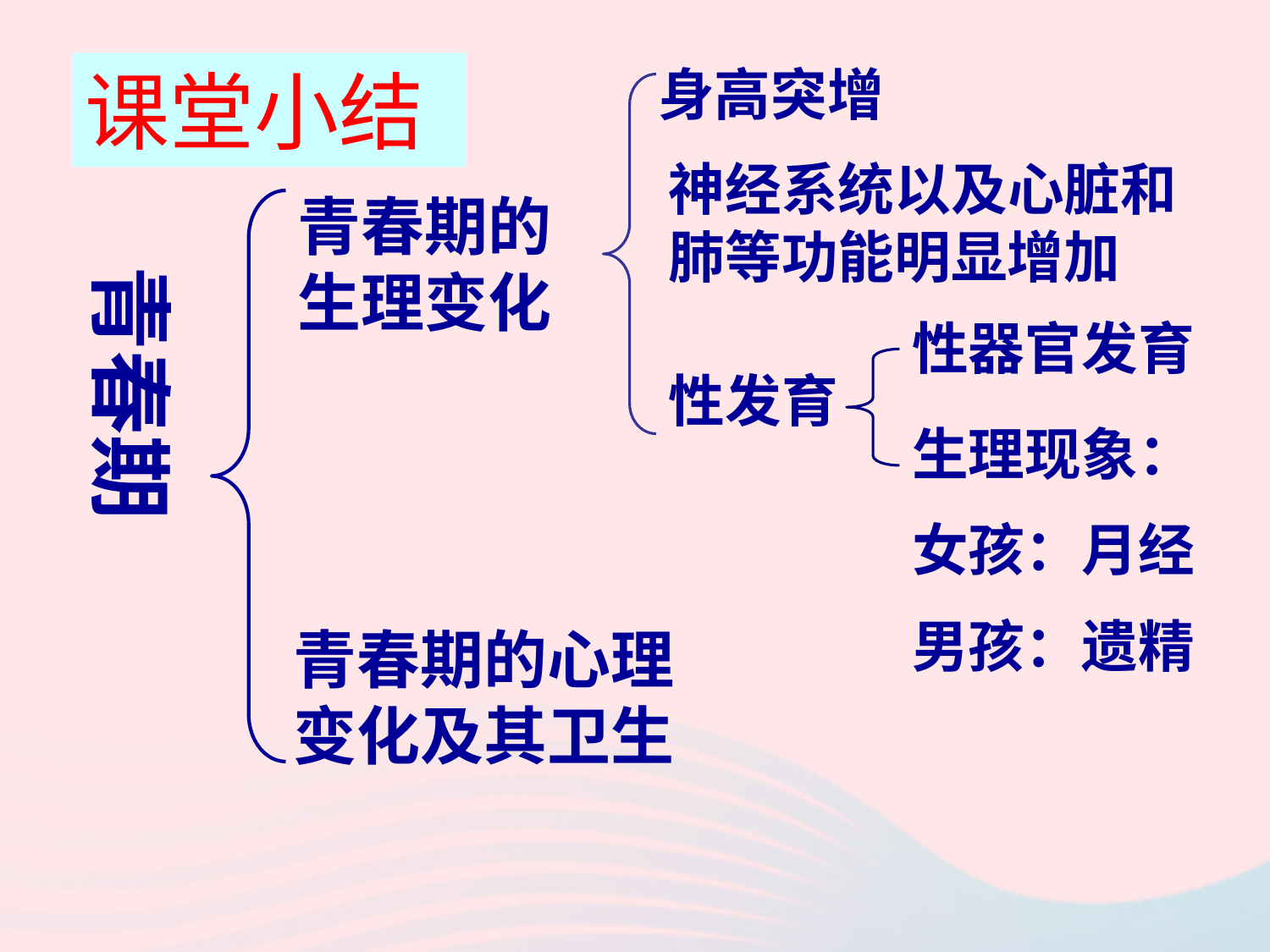

课堂小结
身高突增

神经系统以及心脏和肺等功能明显增加
青春期的生理变化

青春期
性器官发育

性发育
生理现象：
女孩：月经
男孩：遗精
青春期的心理变化及其卫生